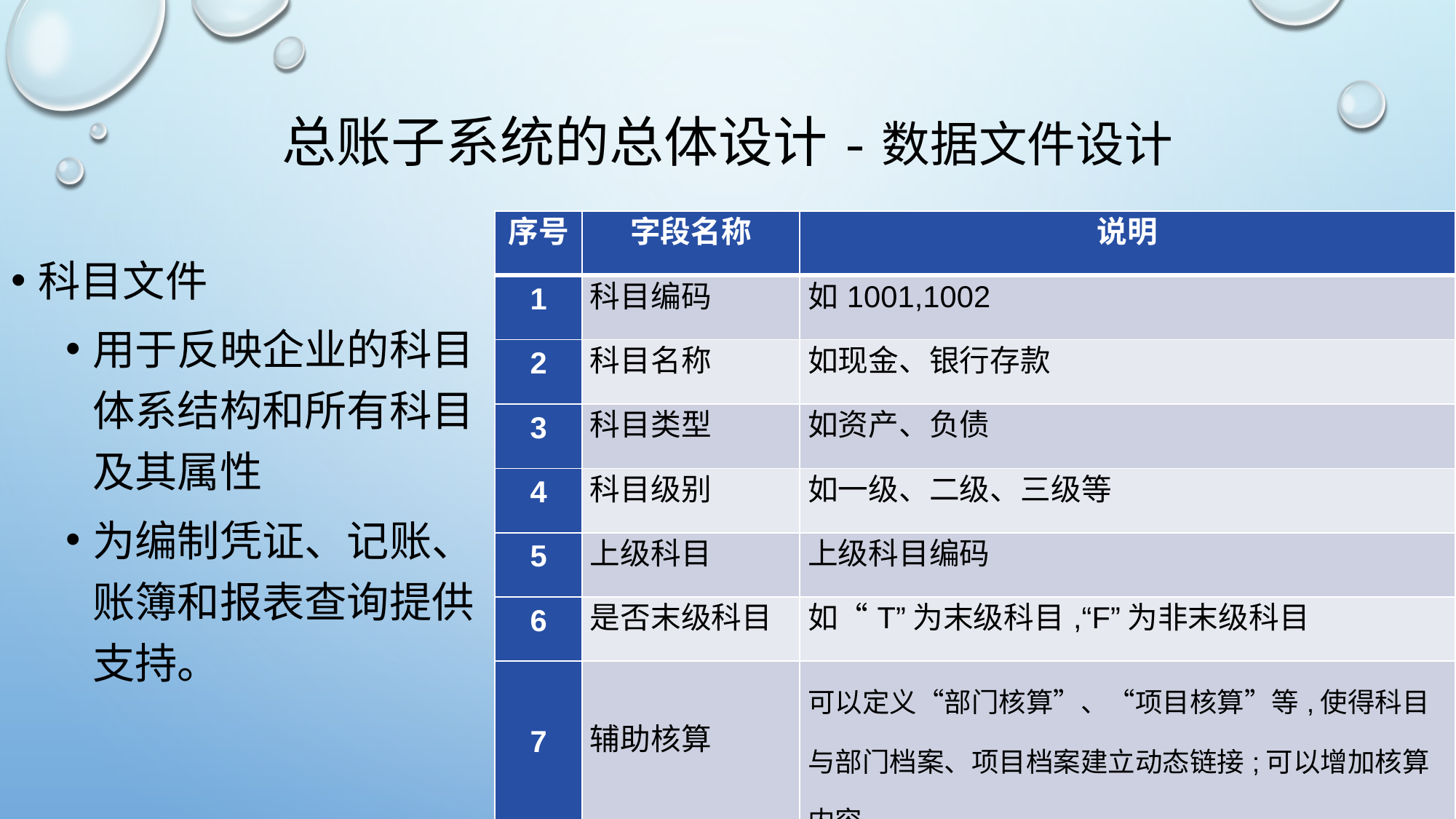

# 总账子系统的总体设计-数据文件设计
| 序号 | 字段名称 | 说明 |
| --- | --- | --- |
| 1 | 科目编码 | 如1001,1002 |
| 2 | 科目名称 | 如现金、银行存款 |
| 3 | 科目类型 | 如资产、负债 |
| 4 | 科目级别 | 如一级、二级、三级等 |
| 5 | 上级科目 | 上级科目编码 |
| 6 | 是否末级科目 | 如“T”为末级科目,“F”为非末级科目 |
| 7 | 辅助核算 | 可以定义“部门核算”、“项目核算”等,使得科目与部门档案、项目档案建立动态链接;可以增加核算内容 |
| 8 | 余额方向 | 如借/贷 |
科目文件
用于反映企业的科目体系结构和所有科目及其属性
为编制凭证、记账、账簿和报表查询提供支持。